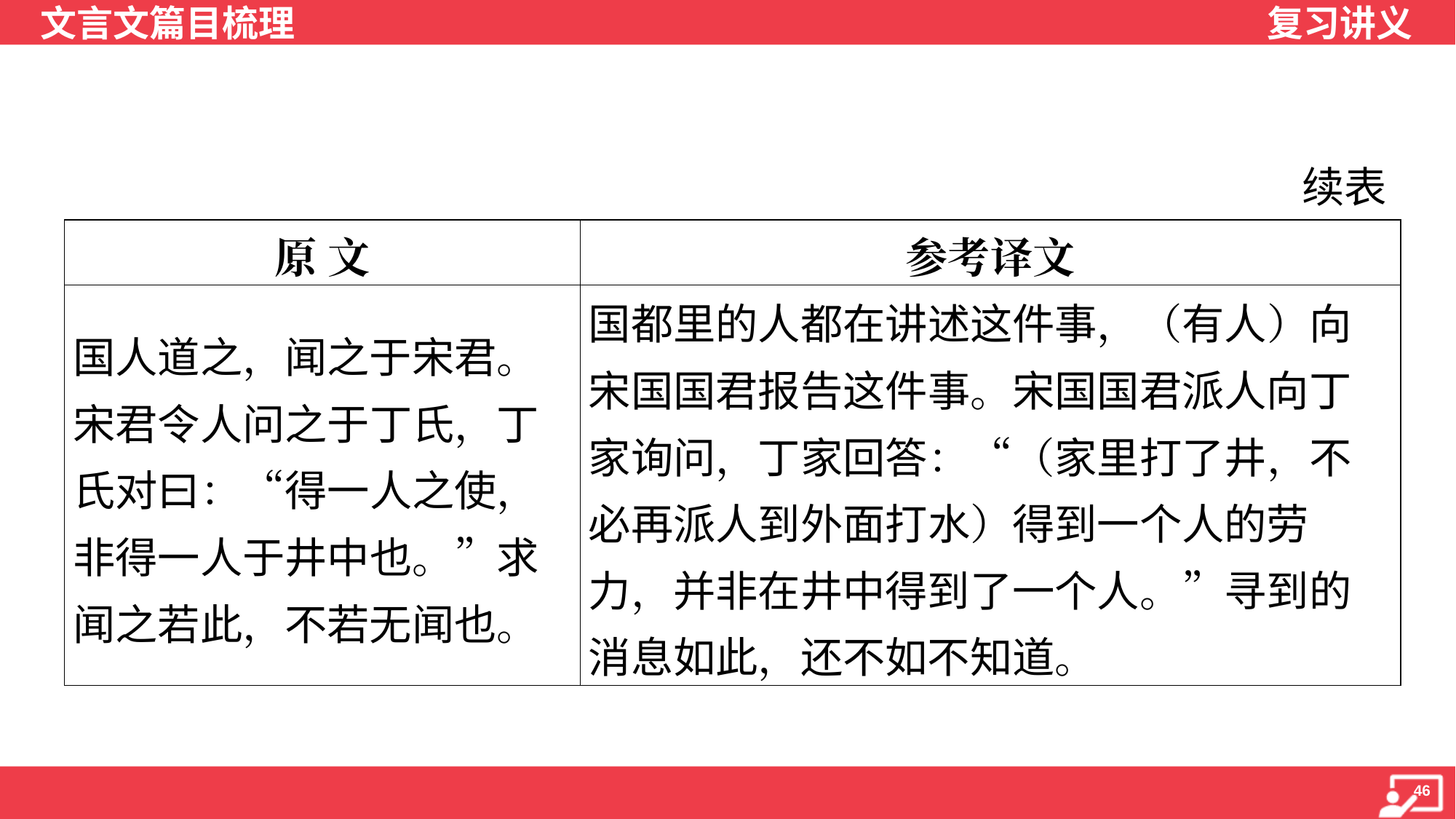

续表
| 原 文 | 参考译文 |
| --- | --- |
| 国人道之，闻之于宋君。宋君令人问之于丁氏，丁氏对曰：“得一人之使，非得一人于井中也。”求闻之若此，不若无闻也。 | 国都里的人都在讲述这件事，（有人）向宋国国君报告这件事。宋国国君派人向丁家询问，丁家回答：“（家里打了井，不必再派人到外面打水）得到一个人的劳力，并非在井中得到了一个人。”寻到的消息如此，还不如不知道。 |